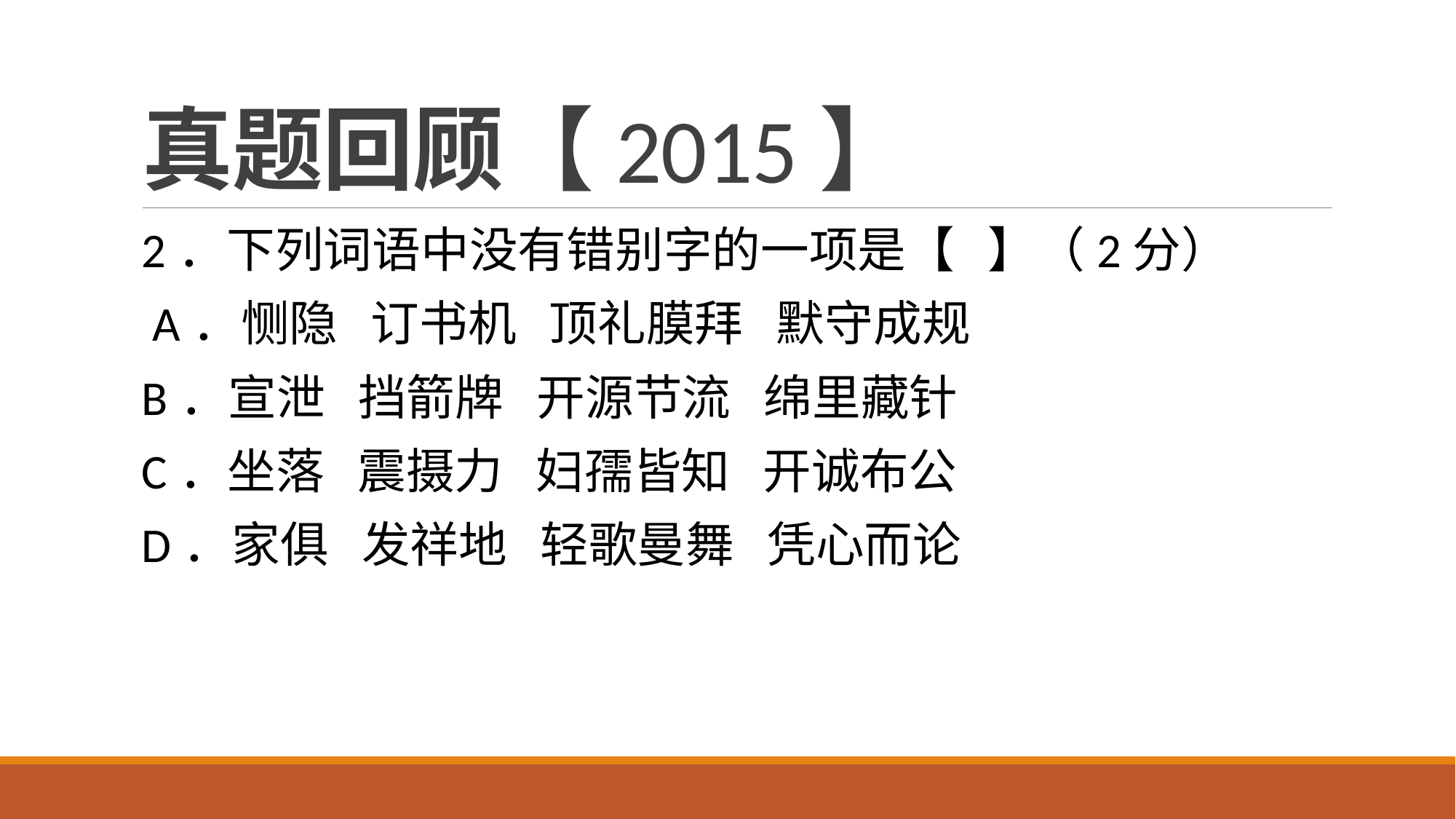

# 真题回顾【2015】
2．下列词语中没有错别字的一项是【   】（2分）
 A．恻隐   订书机   顶礼膜拜   默守成规
B．宣泄   挡箭牌   开源节流   绵里藏针
C．坐落   震摄力   妇孺皆知   开诚布公
D．家俱   发祥地   轻歌曼舞   凭心而论